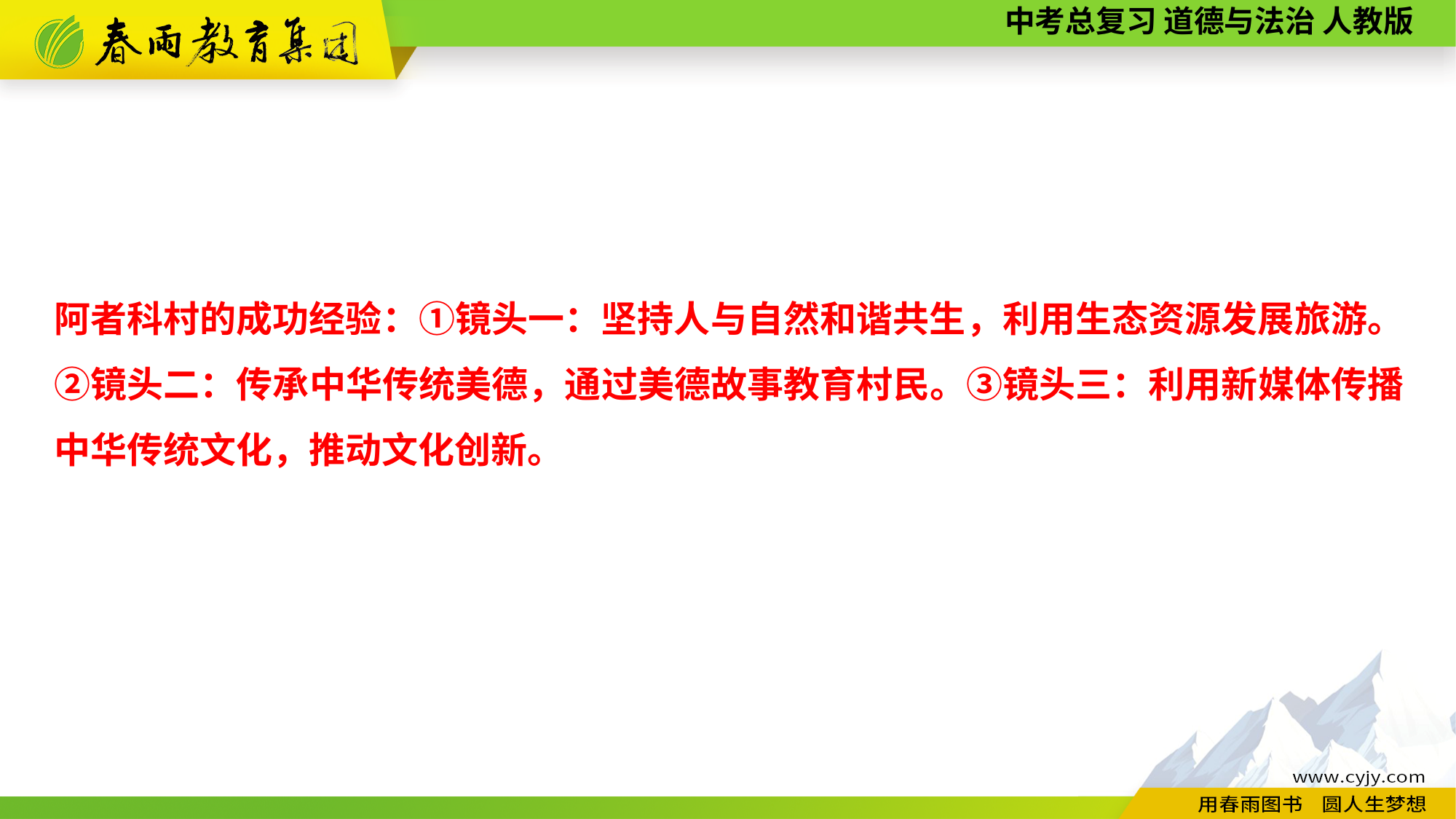

阿者科村的成功经验：①镜头一：坚持人与自然和谐共生，利用生态资源发展旅游。②镜头二：传承中华传统美德，通过美德故事教育村民。③镜头三：利用新媒体传播中华传统文化，推动文化创新。